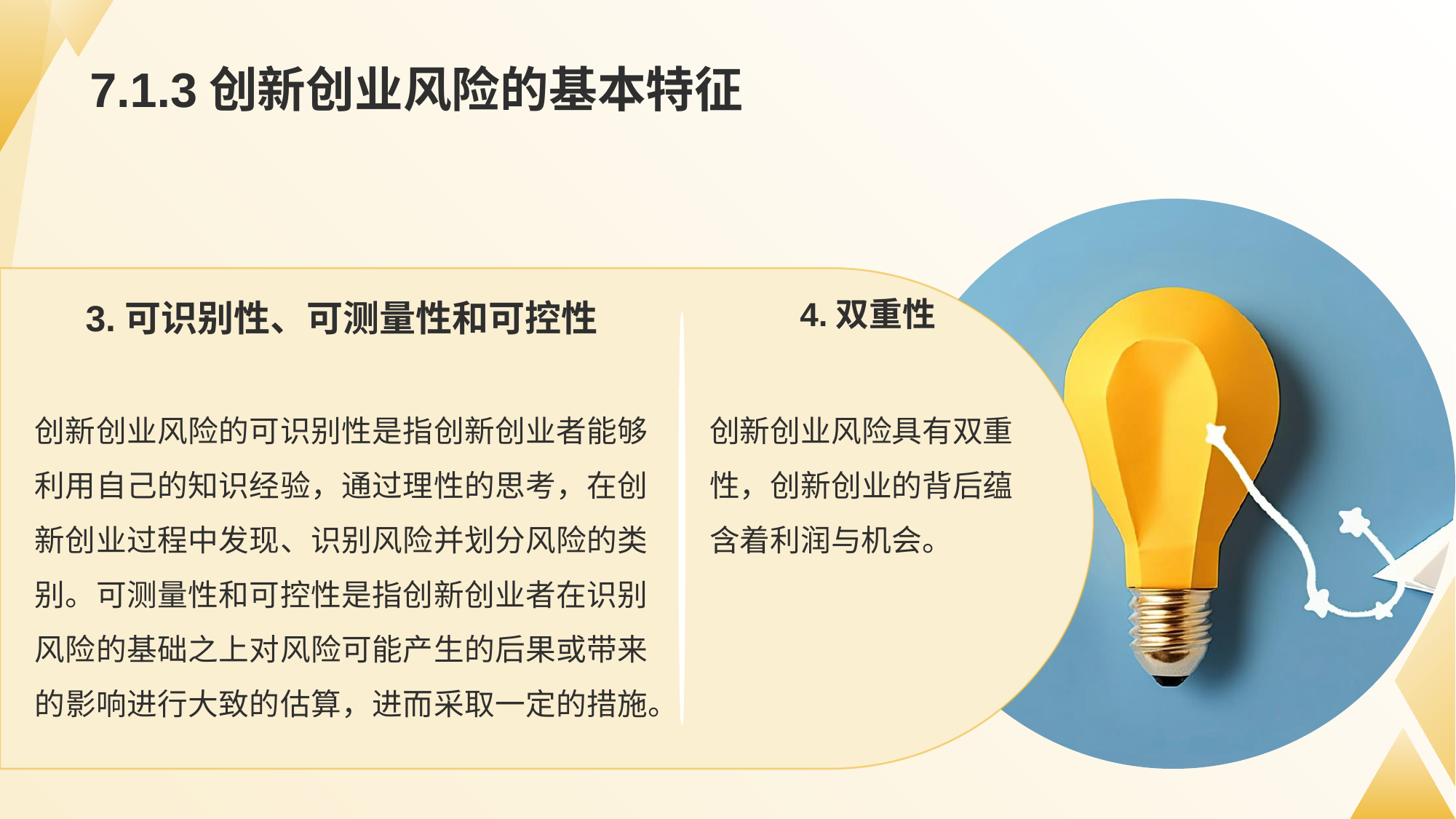

# 7.1.3创新创业风险的基本特征

4.双重性

创新创业风险具有双重性，创新创业的背后蕴含着利润与机会。

3.可识别性、可测量性和可控性

创新创业风险的可识别性是指创新创业者能够利用自己的知识经验，通过理性的思考，在创新创业过程中发现、识别风险并划分风险的类别。可测量性和可控性是指创新创业者在识别风险的基础之上对风险可能产生的后果或带来的影响进行大致的估算，进而采取一定的措施。